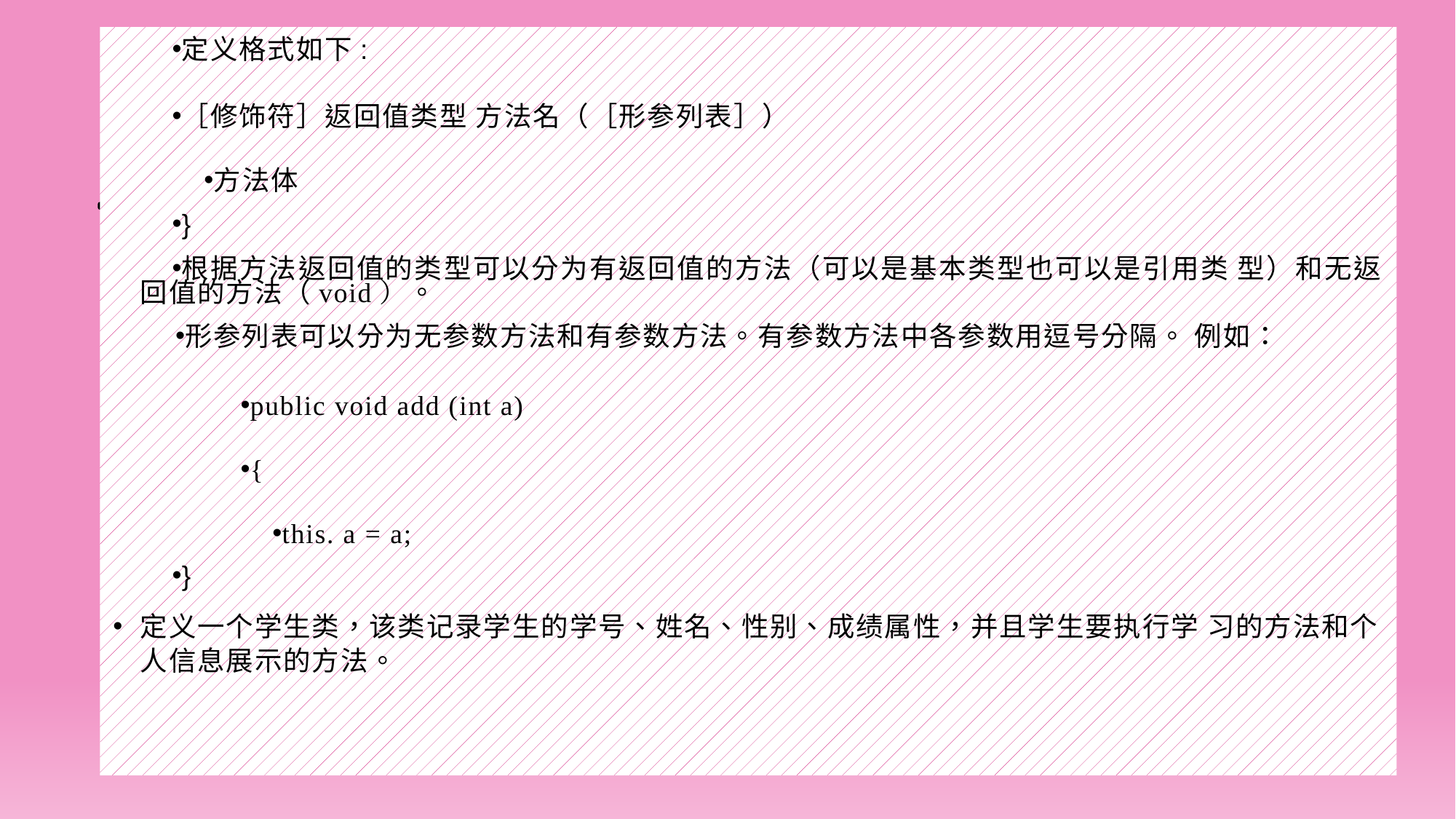

定义格式如下:
［修饰符］返回值类型 方法名（［形参列表］）
方法体
}
根据方法返回值的类型可以分为有返回值的方法（可以是基本类型也可以是引用类 型）和无返回值的方法（void）。
形参列表可以分为无参数方法和有参数方法。有参数方法中各参数用逗号分隔。 例如：
public void add (int a)
{
this. a = a;
}
定义一个学生类，该类记录学生的学号、姓名、性别、成绩属性，并且学生要执行学 习的方法和个人信息展示的方法。

#